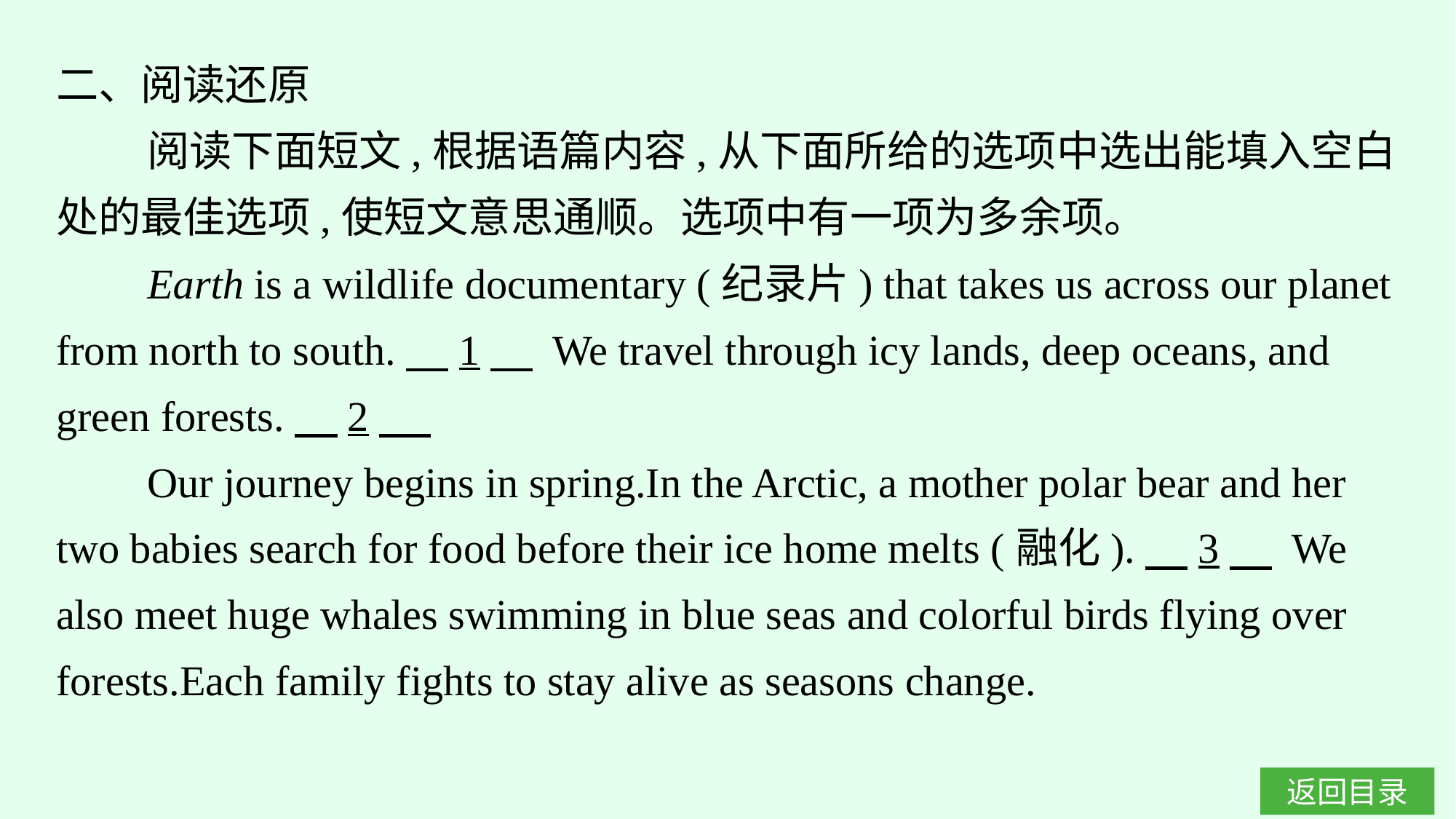

二、阅读还原
阅读下面短文,根据语篇内容,从下面所给的选项中选出能填入空白处的最佳选项,使短文意思通顺。选项中有一项为多余项。
Earth is a wildlife documentary (纪录片) that takes us across our planet from north to south.　1　 We travel through icy lands, deep oceans, and green forests.　2
Our journey begins in spring.In the Arctic, a mother polar bear and her two babies search for food before their ice home melts (融化).　3　 We also meet huge whales swimming in blue seas and colorful birds flying over forests.Each family fights to stay alive as seasons change.